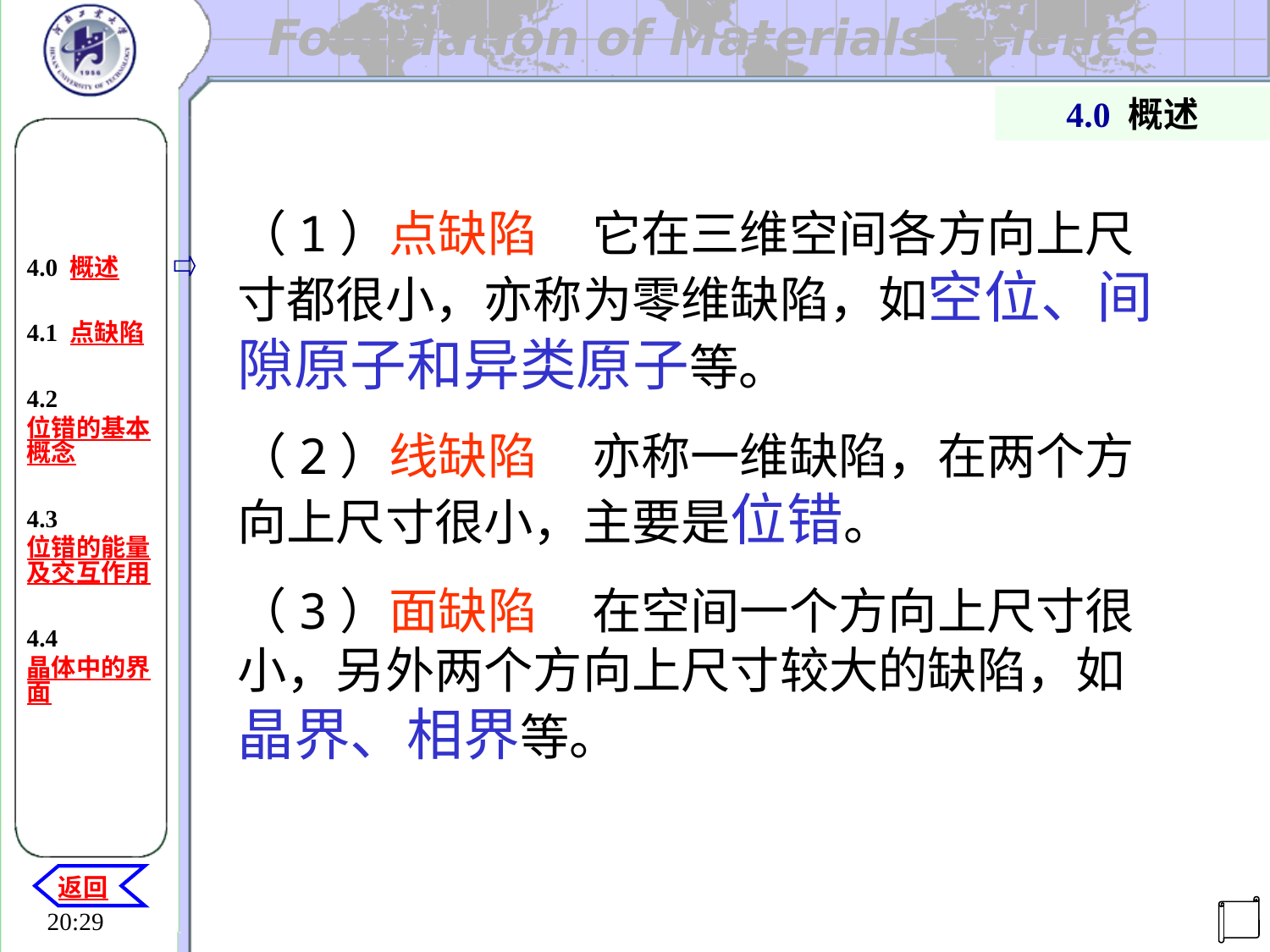

4.0 概述

4.0 概述

4.1 点缺陷

4.2 位错的基本概念

4.3 位错的能量及交互作用

4.4晶体中的界面

（1）点缺陷     它在三维空间各方向上尺寸都很小，亦称为零维缺陷，如空位、间隙原子和异类原子等。
（2）线缺陷     亦称一维缺陷，在两个方向上尺寸很小，主要是位错。
（3）面缺陷     在空间一个方向上尺寸很小，另外两个方向上尺寸较大的缺陷，如晶界、相界等。

返回
机电工程学院

20:29